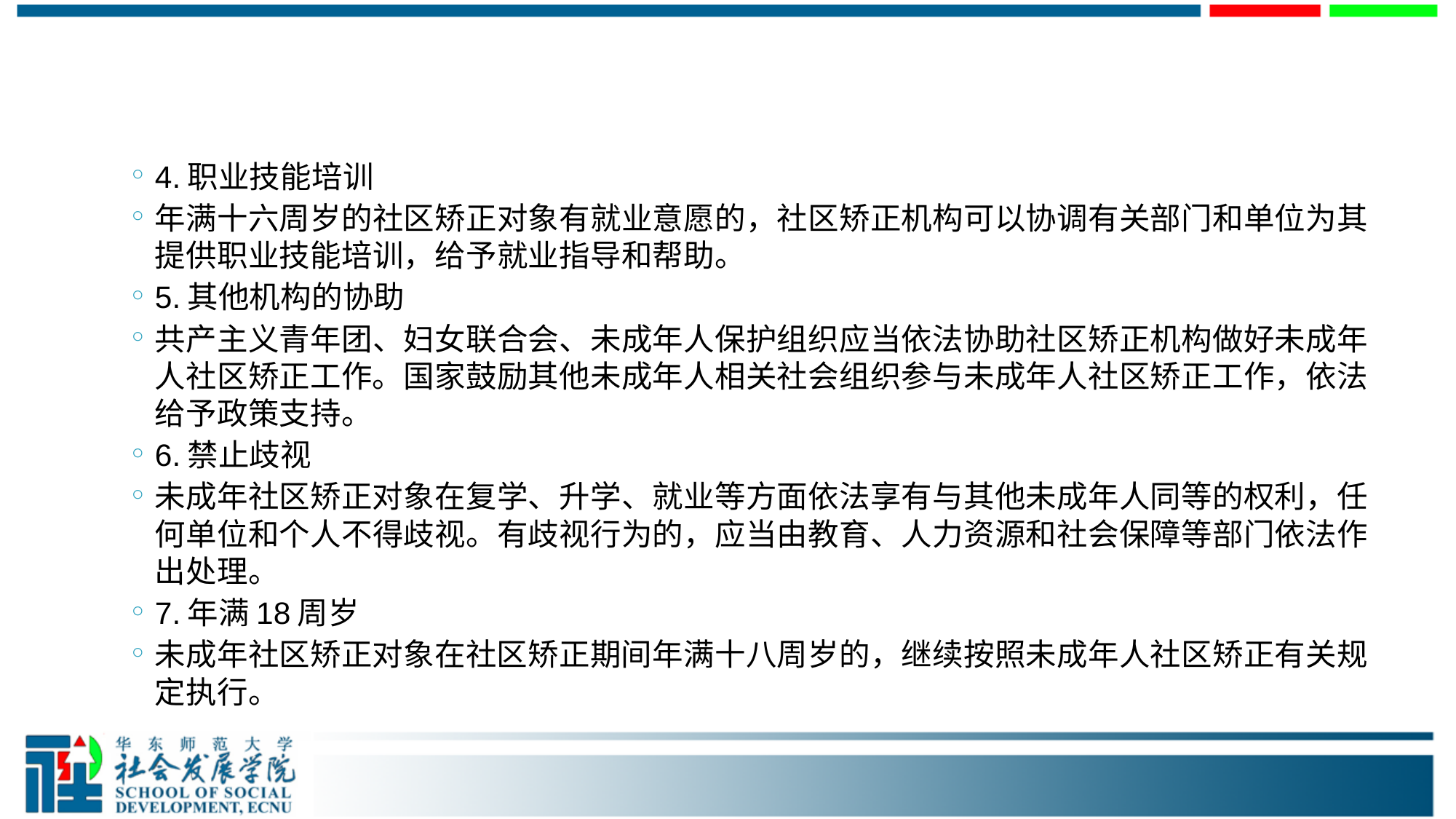

#
4.职业技能培训
年满十六周岁的社区矫正对象有就业意愿的，社区矫正机构可以协调有关部门和单位为其提供职业技能培训，给予就业指导和帮助。
5.其他机构的协助
共产主义青年团、妇女联合会、未成年人保护组织应当依法协助社区矫正机构做好未成年人社区矫正工作。国家鼓励其他未成年人相关社会组织参与未成年人社区矫正工作，依法给予政策支持。
6.禁止歧视
未成年社区矫正对象在复学、升学、就业等方面依法享有与其他未成年人同等的权利，任何单位和个人不得歧视。有歧视行为的，应当由教育、人力资源和社会保障等部门依法作出处理。
7.年满18周岁
未成年社区矫正对象在社区矫正期间年满十八周岁的，继续按照未成年人社区矫正有关规定执行。